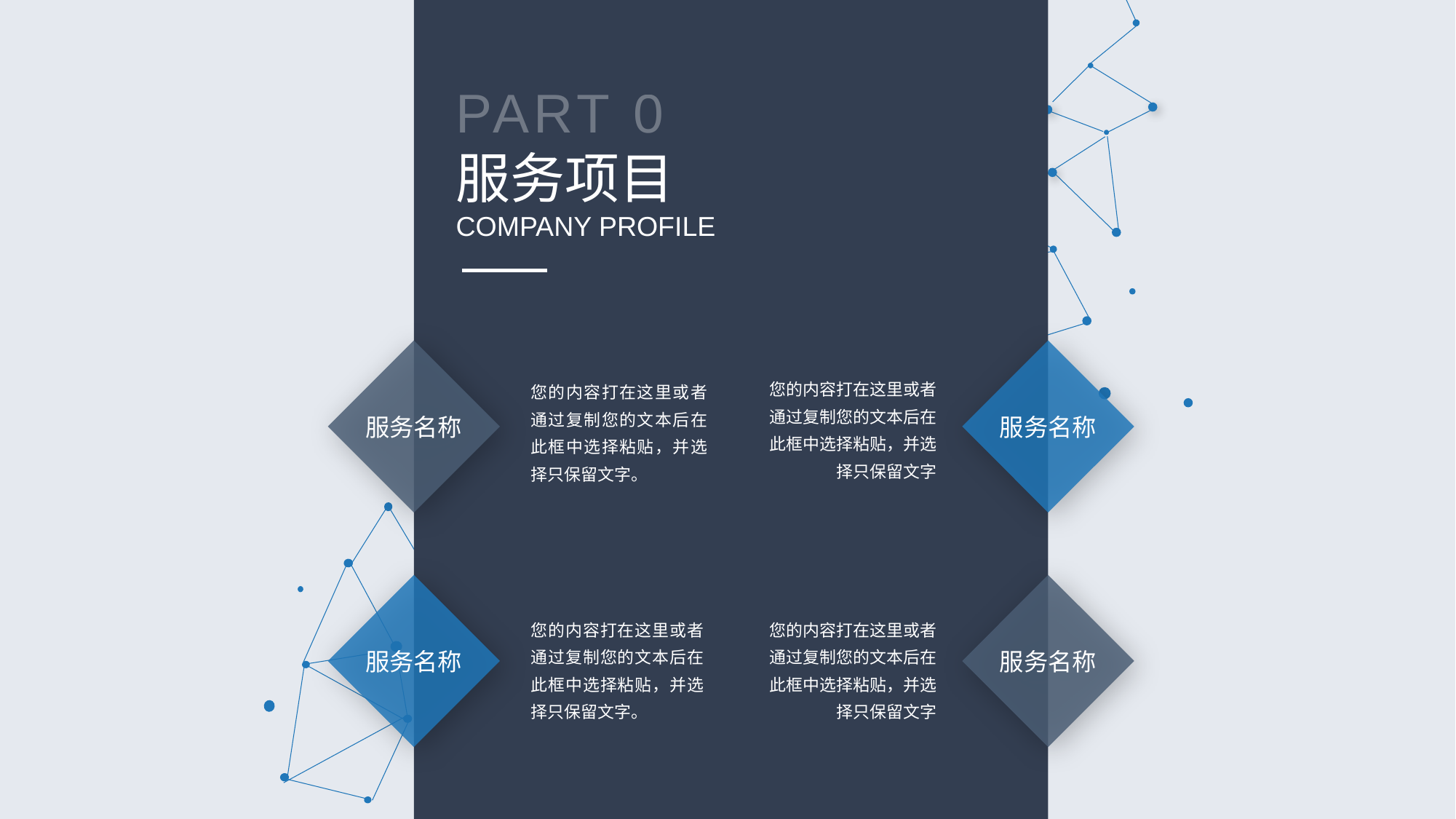

PART 02
服务项目
COMPANY PROFILE
服务名称
服务名称
您的内容打在这里或者通过复制您的文本后在此框中选择粘贴，并选择只保留文字
您的内容打在这里或者通过复制您的文本后在此框中选择粘贴，并选择只保留文字。
服务名称
服务名称
您的内容打在这里或者通过复制您的文本后在此框中选择粘贴，并选择只保留文字。
您的内容打在这里或者通过复制您的文本后在此框中选择粘贴，并选择只保留文字